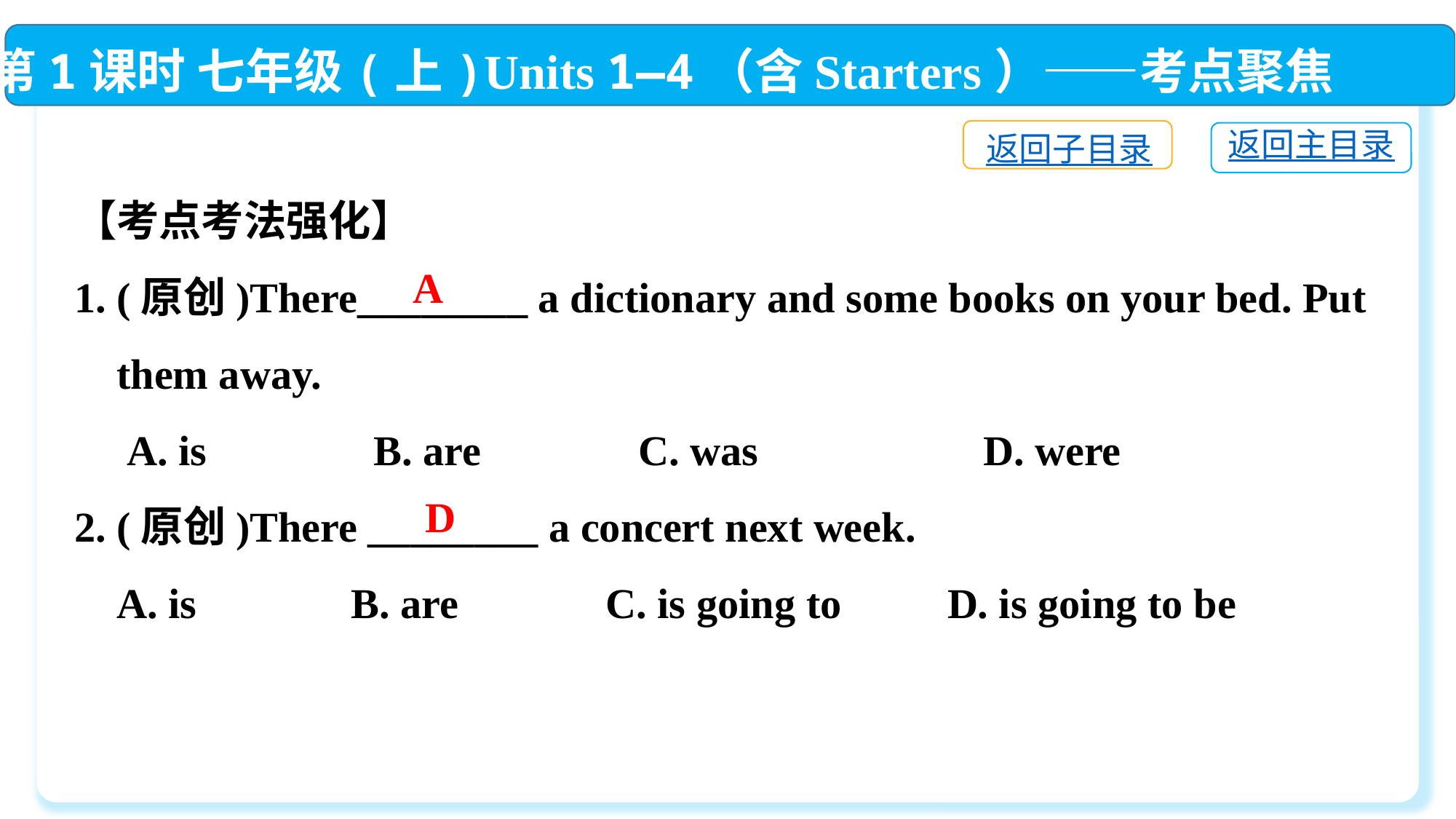

第1课时 七年级(上)Units 1—4（含Starters）——考点聚焦

返回子目录
返回主目录
【考点考法强化】
1. (原创)There________ a dictionary and some books on your bed. Put
    them away.
     A. is　　　  B. are　　　 C. was　　　        D. were
2. (原创)There ________ a concert next week.
    A. is　	     B. are              C. is going to　	D. is going to be

A
D